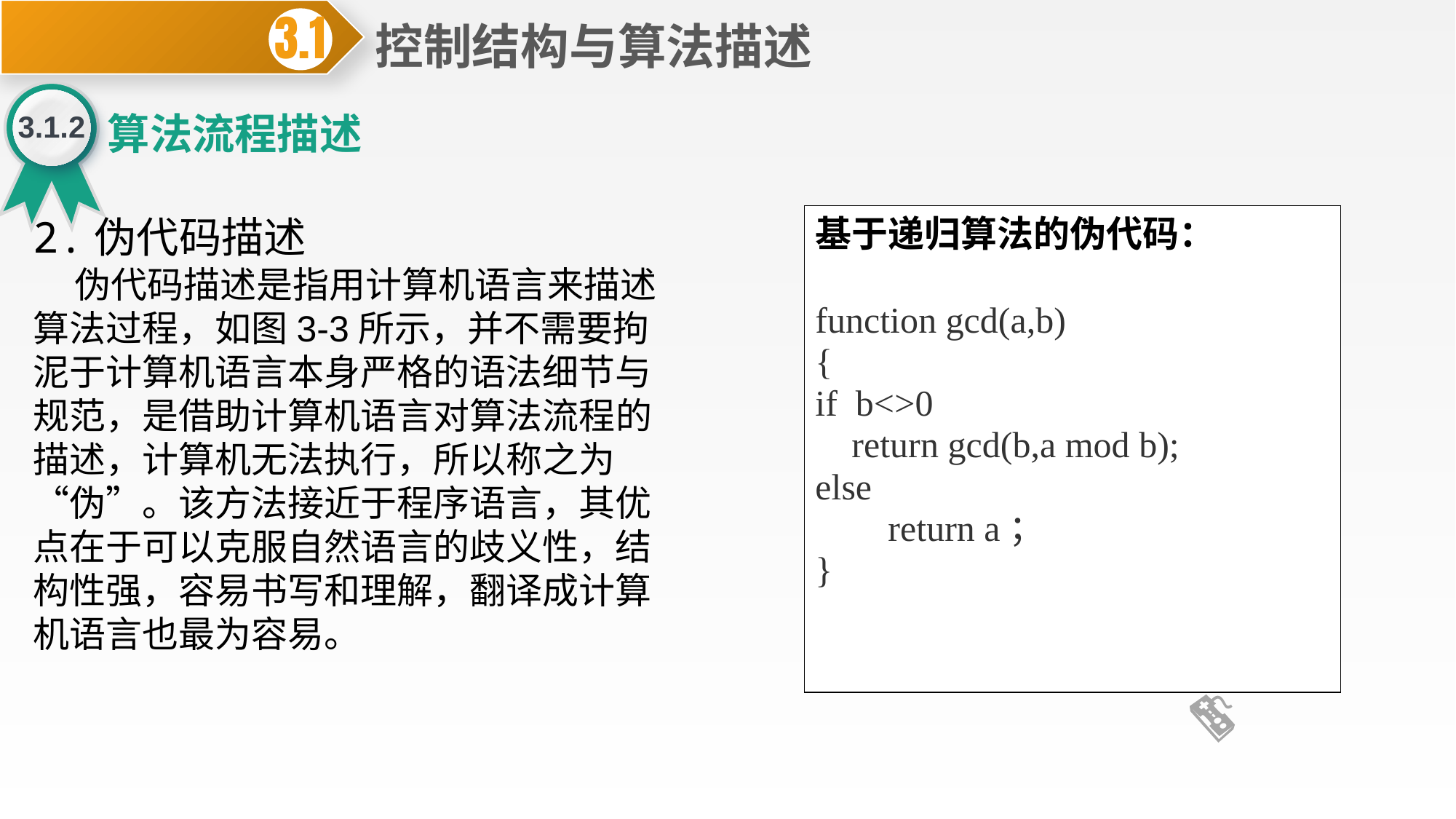

控制结构与算法描述

3.1

3.1.2
算法流程描述
2.伪代码描述
    伪代码描述是指用计算机语言来描述算法过程，如图3-3所示，并不需要拘泥于计算机语言本身严格的语法细节与规范，是借助计算机语言对算法流程的描述，计算机无法执行，所以称之为“伪”。该方法接近于程序语言，其优点在于可以克服自然语言的歧义性，结构性强，容易书写和理解，翻译成计算机语言也最为容易。
基于递归算法的伪代码：

function gcd(a,b)

{

if  b<>0

    return gcd(b,a mod b);

else

        return a；

}